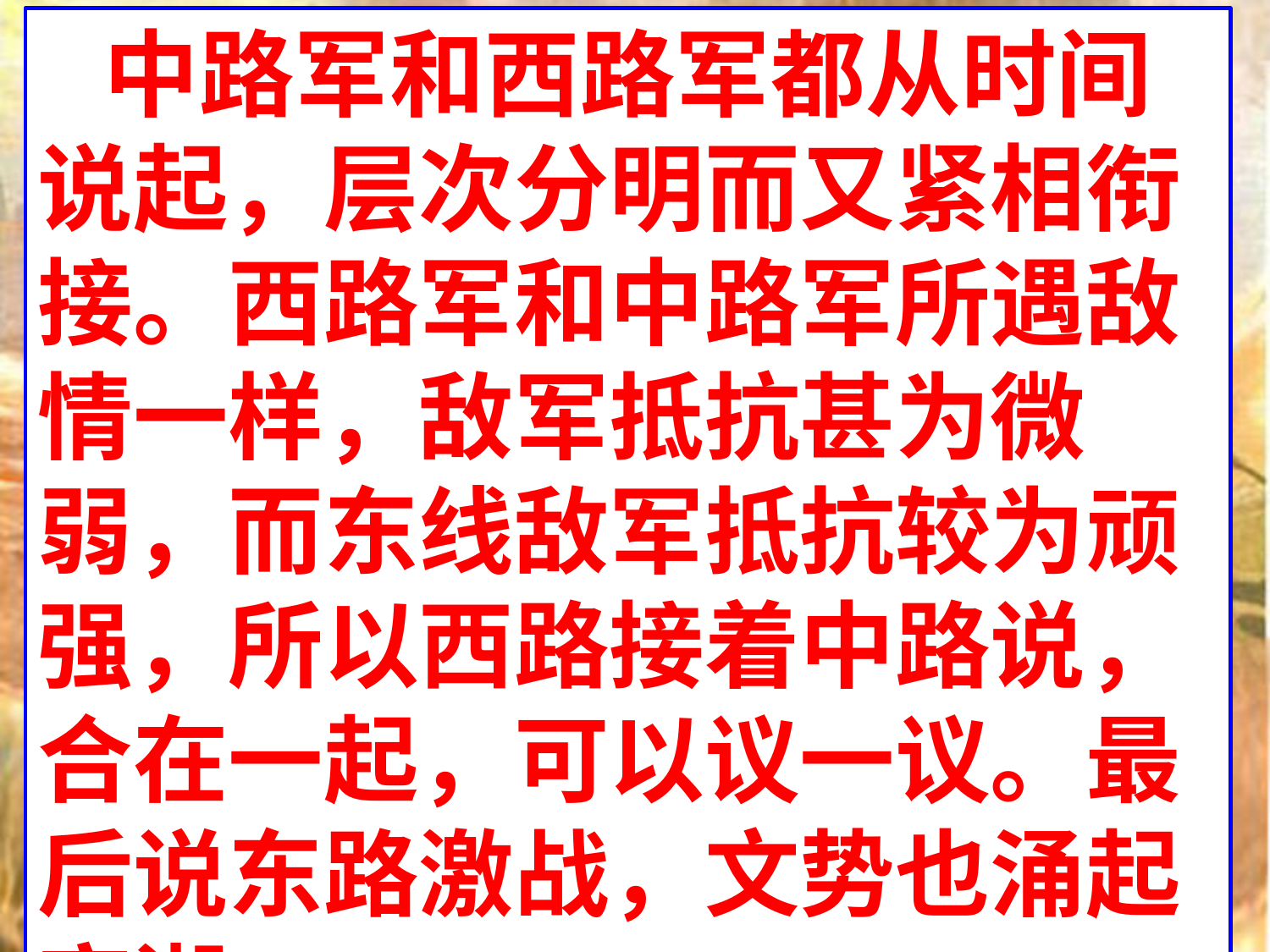

中路军和西路军都从时间说起，层次分明而又紧相衔接。西路军和中路军所遇敌情一样，敌军抵抗甚为微弱，而东线敌军抵抗较为顽强，所以西路接着中路说，合在一起，可以议一议。最后说东路激战，文势也涌起高潮。